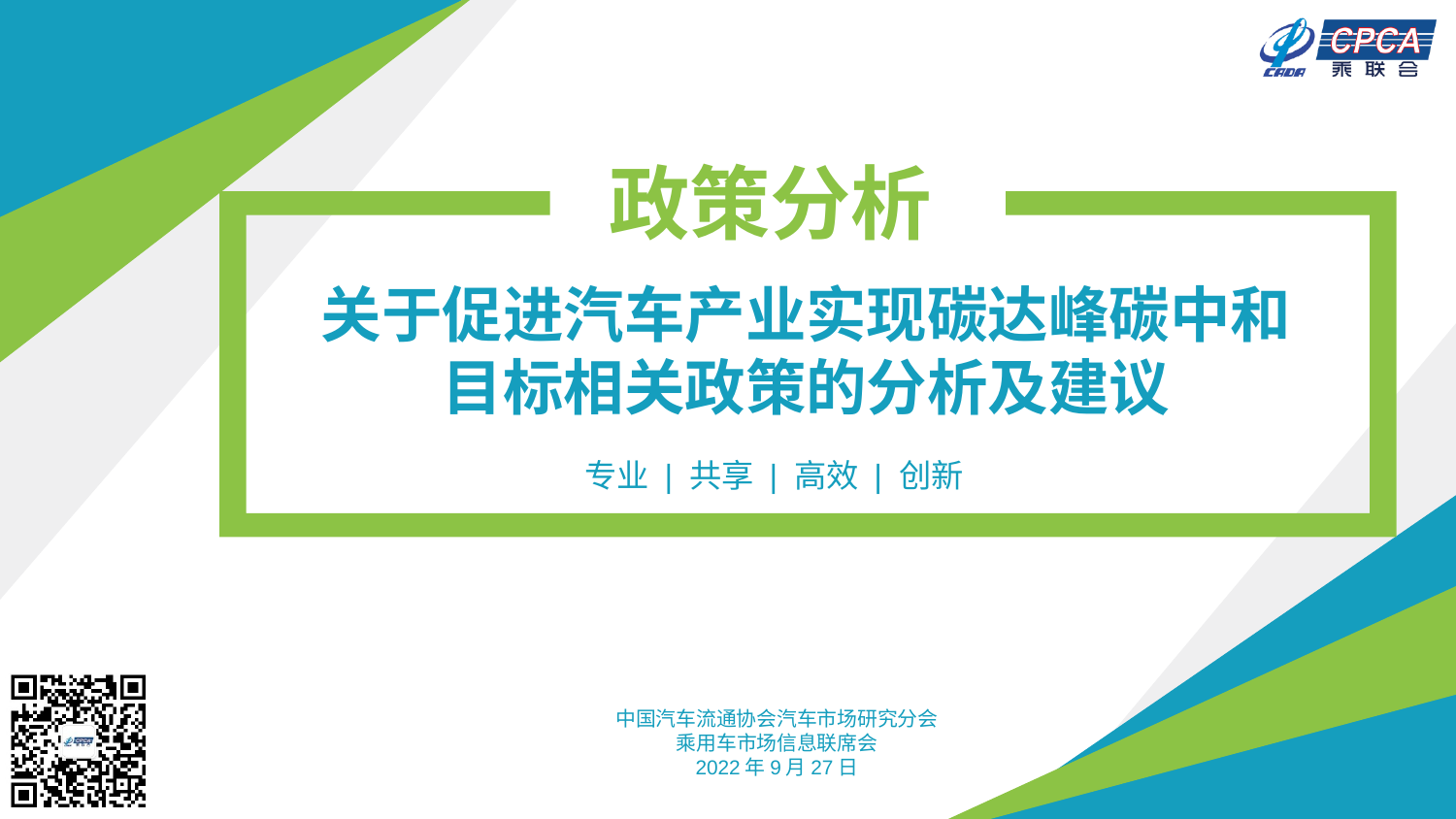

关于促进汽车产业实现碳达峰碳中和
目标相关政策的分析及建议
中国汽车流通协会汽车市场研究分会
乘用车市场信息联席会
2022年9月27日